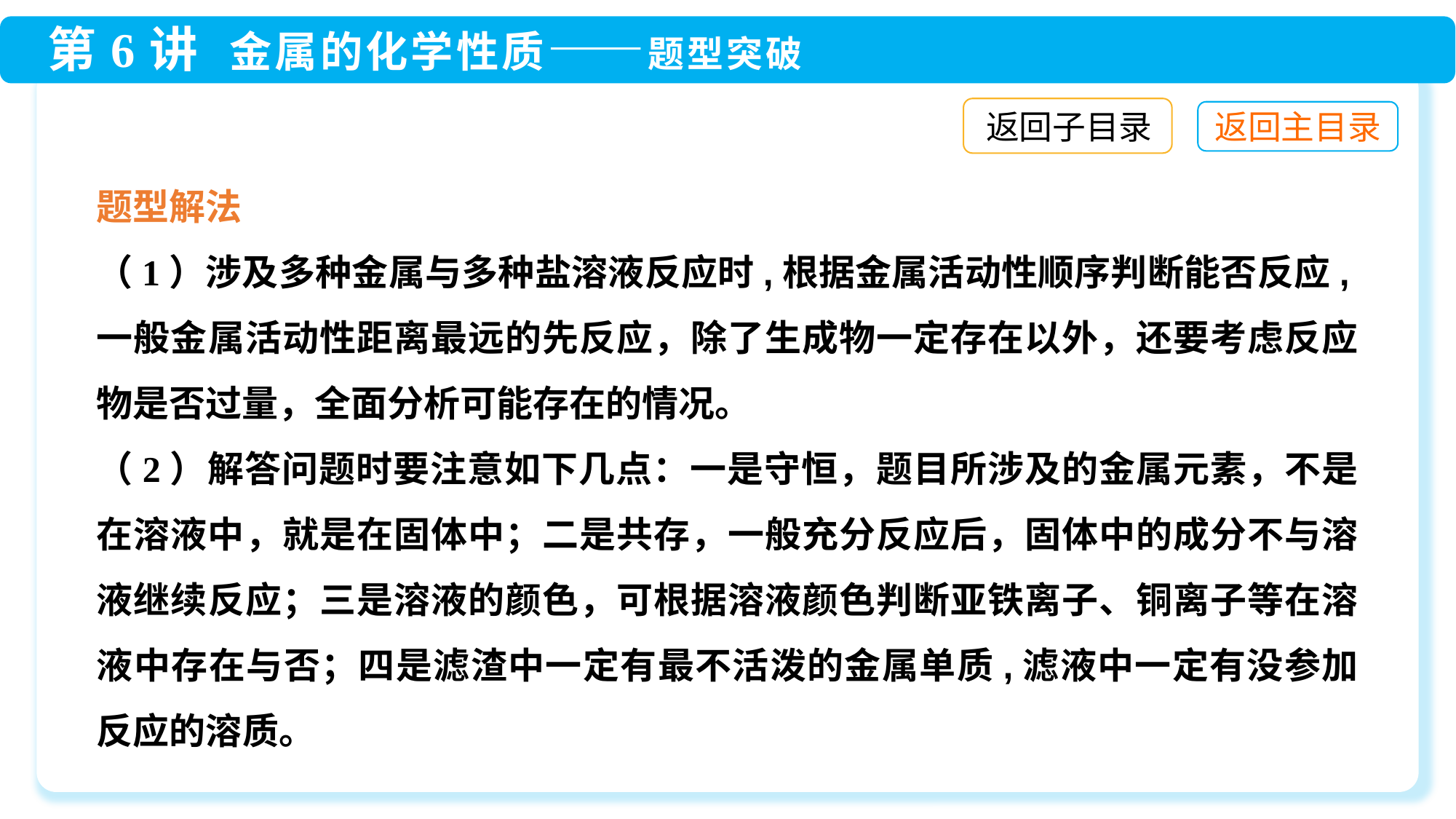

返回子目录
题型解法
（1）涉及多种金属与多种盐溶液反应时,根据金属活动性顺序判断能否反应,一般金属活动性距离最远的先反应，除了生成物一定存在以外，还要考虑反应物是否过量，全面分析可能存在的情况。
（2）解答问题时要注意如下几点：一是守恒，题目所涉及的金属元素，不是在溶液中，就是在固体中；二是共存，一般充分反应后，固体中的成分不与溶液继续反应；三是溶液的颜色，可根据溶液颜色判断亚铁离子、铜离子等在溶液中存在与否；四是滤渣中一定有最不活泼的金属单质,滤液中一定有没参加反应的溶质。